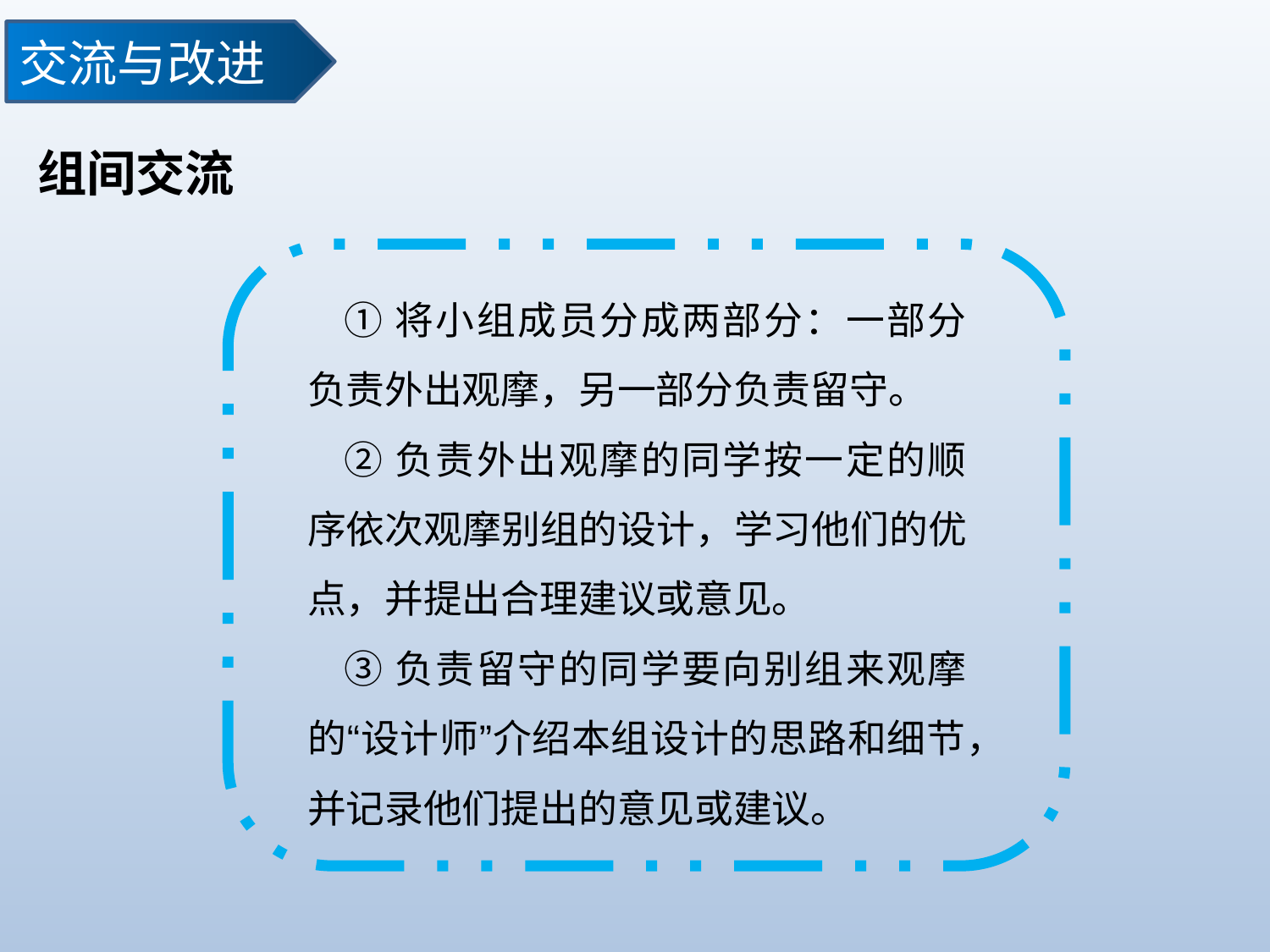

交流与改进
组间交流

①将小组成员分成两部分：一部分负责外出观摩，另一部分负责留守。
②负责外出观摩的同学按一定的顺序依次观摩别组的设计，学习他们的优点，并提出合理建议或意见。
③负责留守的同学要向别组来观摩的“设计师”介绍本组设计的思路和细节，并记录他们提出的意见或建议。